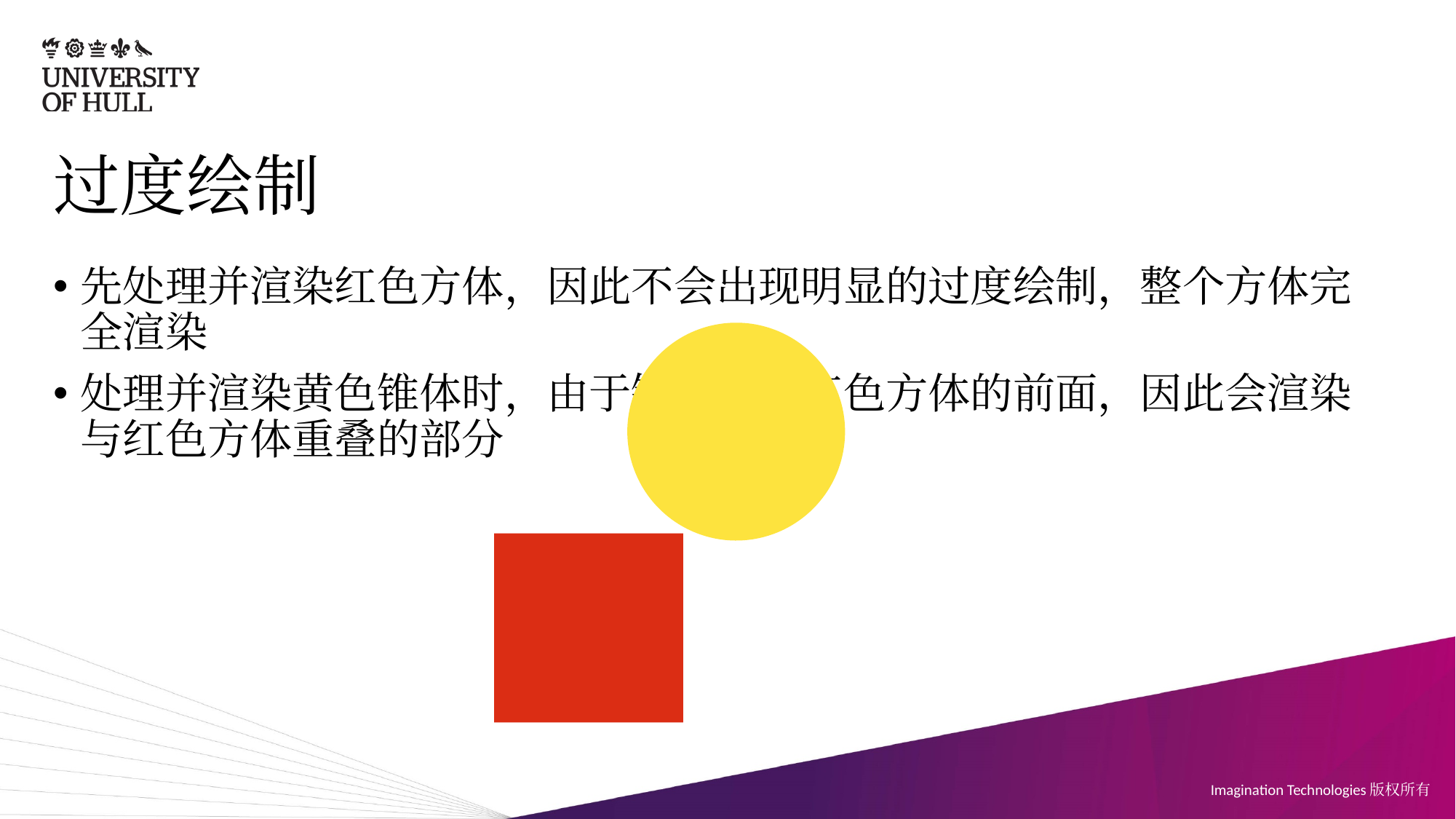

# 过度绘制
先处理并渲染红色方体，因此不会出现明显的过度绘制，整个方体完全渲染
处理并渲染黄色锥体时，由于锥体位于红色方体的前面，因此会渲染与红色方体重叠的部分